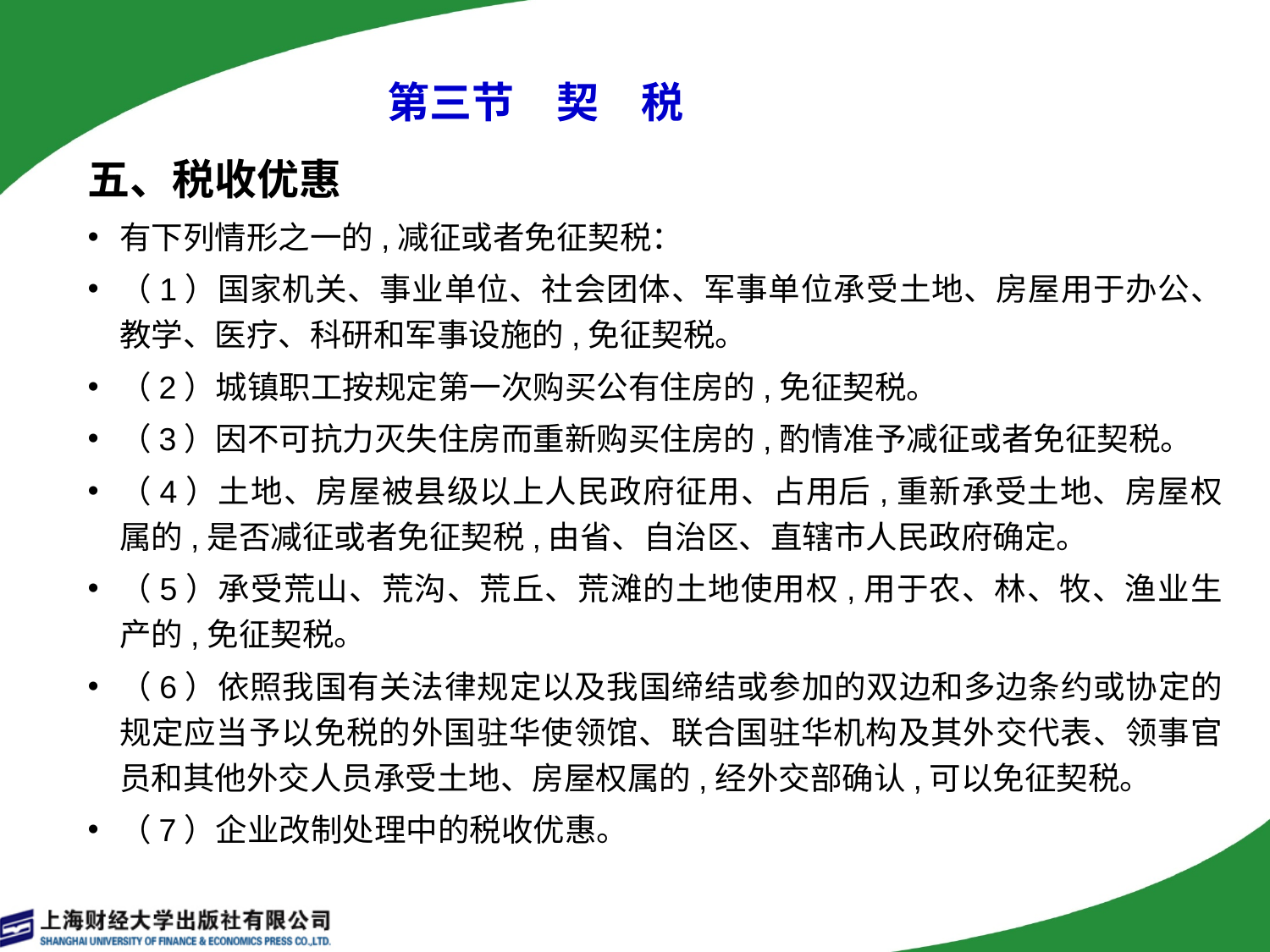

# 第三节　契　税
五、税收优惠
有下列情形之一的,减征或者免征契税：
（1）国家机关、事业单位、社会团体、军事单位承受土地、房屋用于办公、教学、医疗、科研和军事设施的,免征契税。
（2）城镇职工按规定第一次购买公有住房的,免征契税。
（3）因不可抗力灭失住房而重新购买住房的,酌情准予减征或者免征契税。
（4）土地、房屋被县级以上人民政府征用、占用后,重新承受土地、房屋权属的,是否减征或者免征契税,由省、自治区、直辖市人民政府确定。
（5）承受荒山、荒沟、荒丘、荒滩的土地使用权,用于农、林、牧、渔业生产的,免征契税。
（6）依照我国有关法律规定以及我国缔结或参加的双边和多边条约或协定的规定应当予以免税的外国驻华使领馆、联合国驻华机构及其外交代表、领事官员和其他外交人员承受土地、房屋权属的,经外交部确认,可以免征契税。
（7）企业改制处理中的税收优惠。